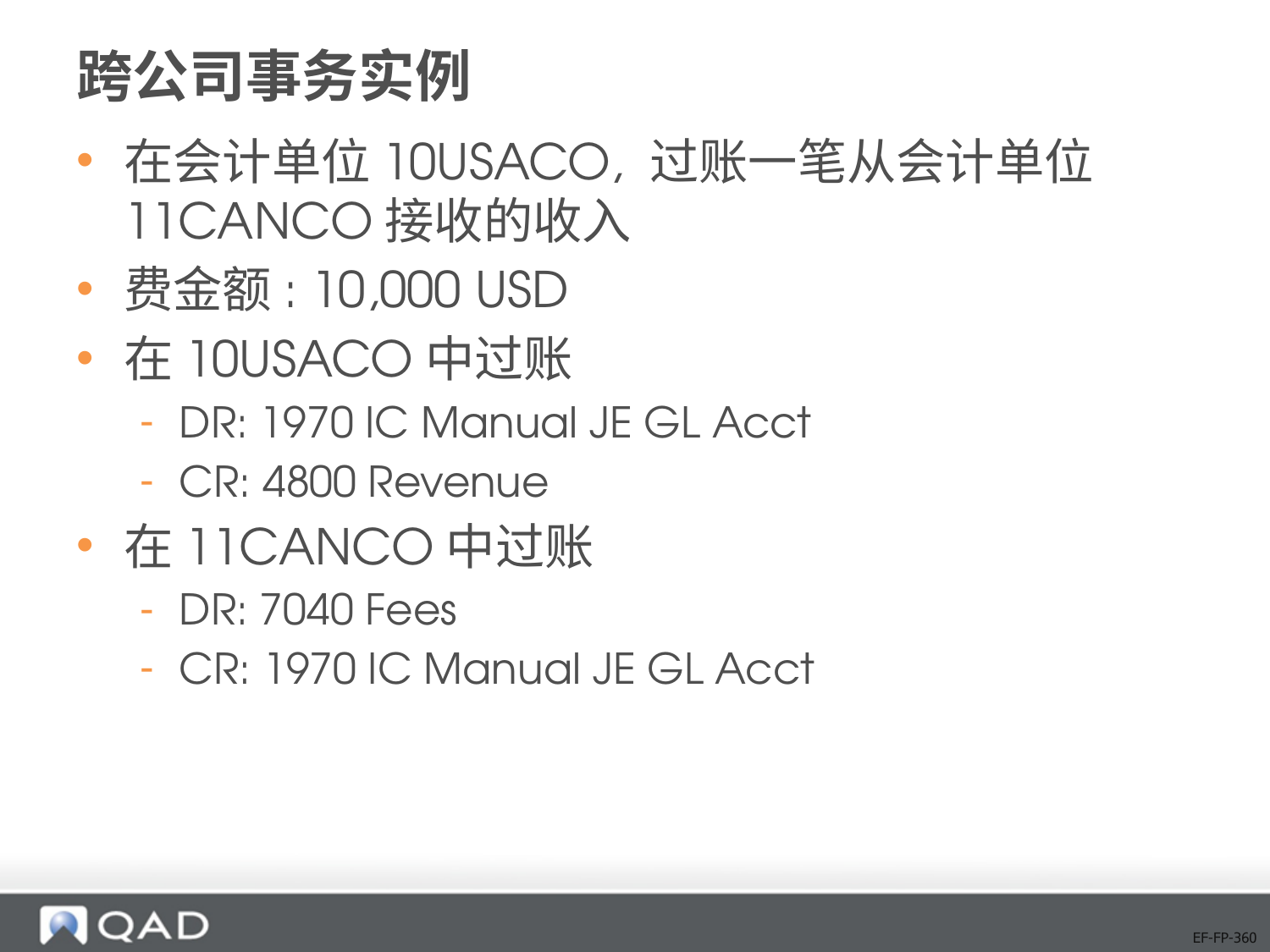

# 跨公司事务实例
在会计单位10USACO, 过账一笔从会计单位11CANCO接收的收入
费金额: 10,000 USD
在10USACO中过账
DR: 1970 IC Manual JE GL Acct
CR: 4800 Revenue
在11CANCO中过账
DR: 7040 Fees
CR: 1970 IC Manual JE GL Acct
EF-FP-360